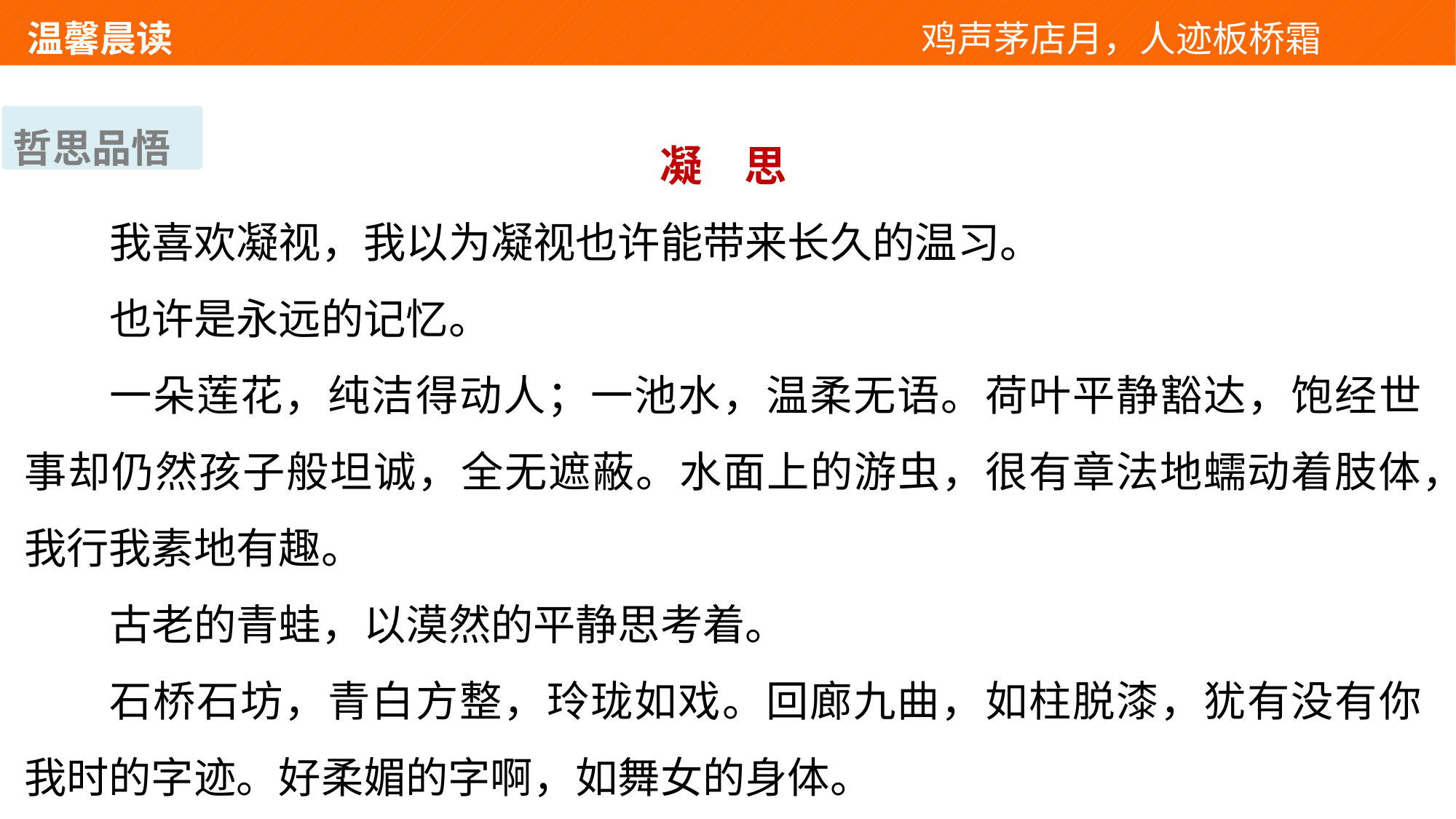

温馨晨读                                     　 　　　　　　　　　　　鸡声茅店月，人迹板桥霜
哲思品悟

凝　思
我喜欢凝视，我以为凝视也许能带来长久的温习。
也许是永远的记忆。
一朵莲花，纯洁得动人；一池水，温柔无语。荷叶平静豁达，饱经世事却仍然孩子般坦诚，全无遮蔽。水面上的游虫，很有章法地蠕动着肢体，我行我素地有趣。
古老的青蛙，以漠然的平静思考着。
石桥石坊，青白方整，玲珑如戏。回廊九曲，如柱脱漆，犹有没有你我时的字迹。好柔媚的字啊，如舞女的身体。